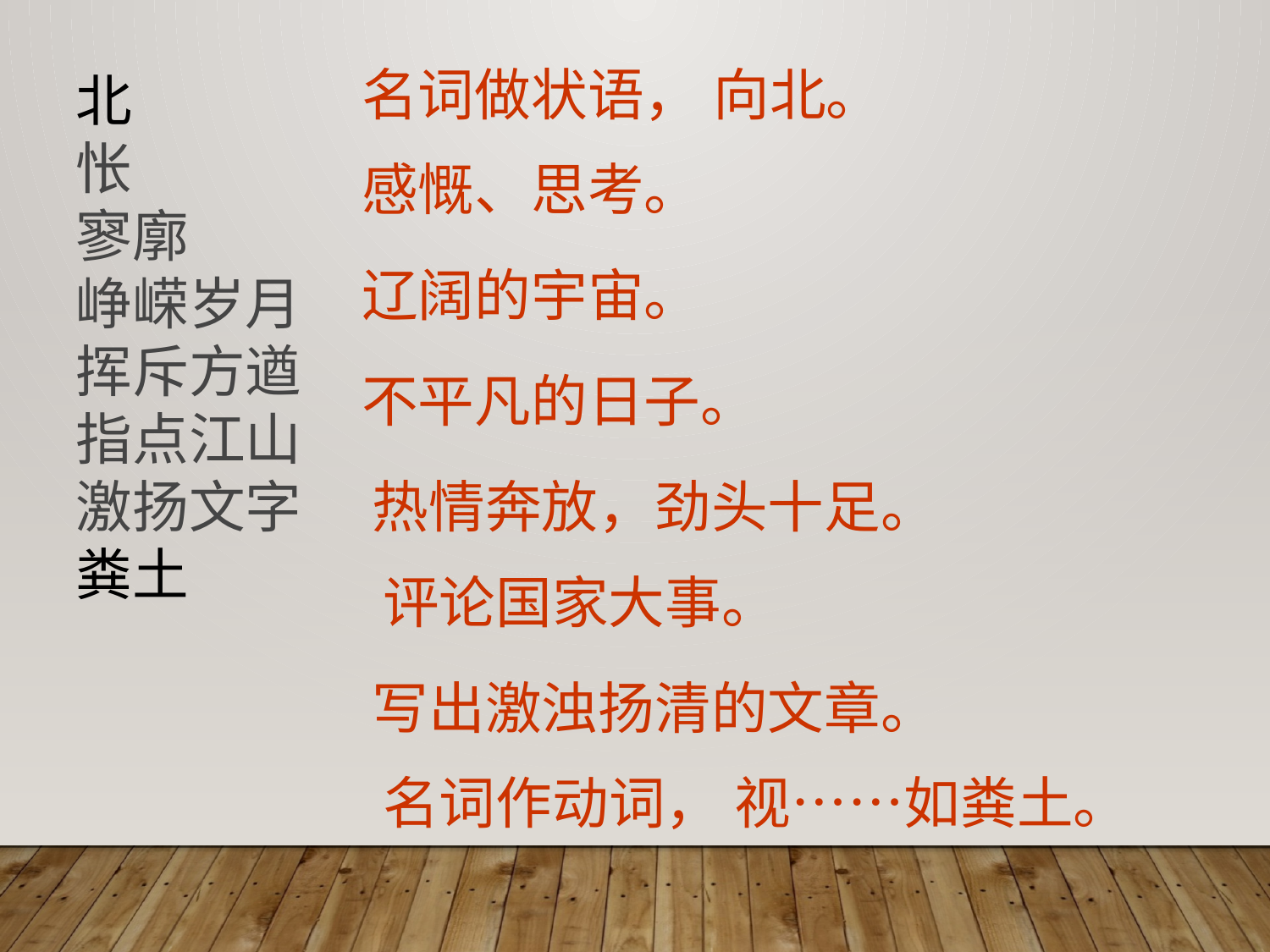

名词做状语， 向北。
北
怅
寥廓
峥嵘岁月
挥斥方遒
指点江山
激扬文字
粪土
感慨、思考。
辽阔的宇宙。
不平凡的日子。
热情奔放，劲头十足。

评论国家大事。
写出激浊扬清的文章。
名词作动词， 视……如粪土。